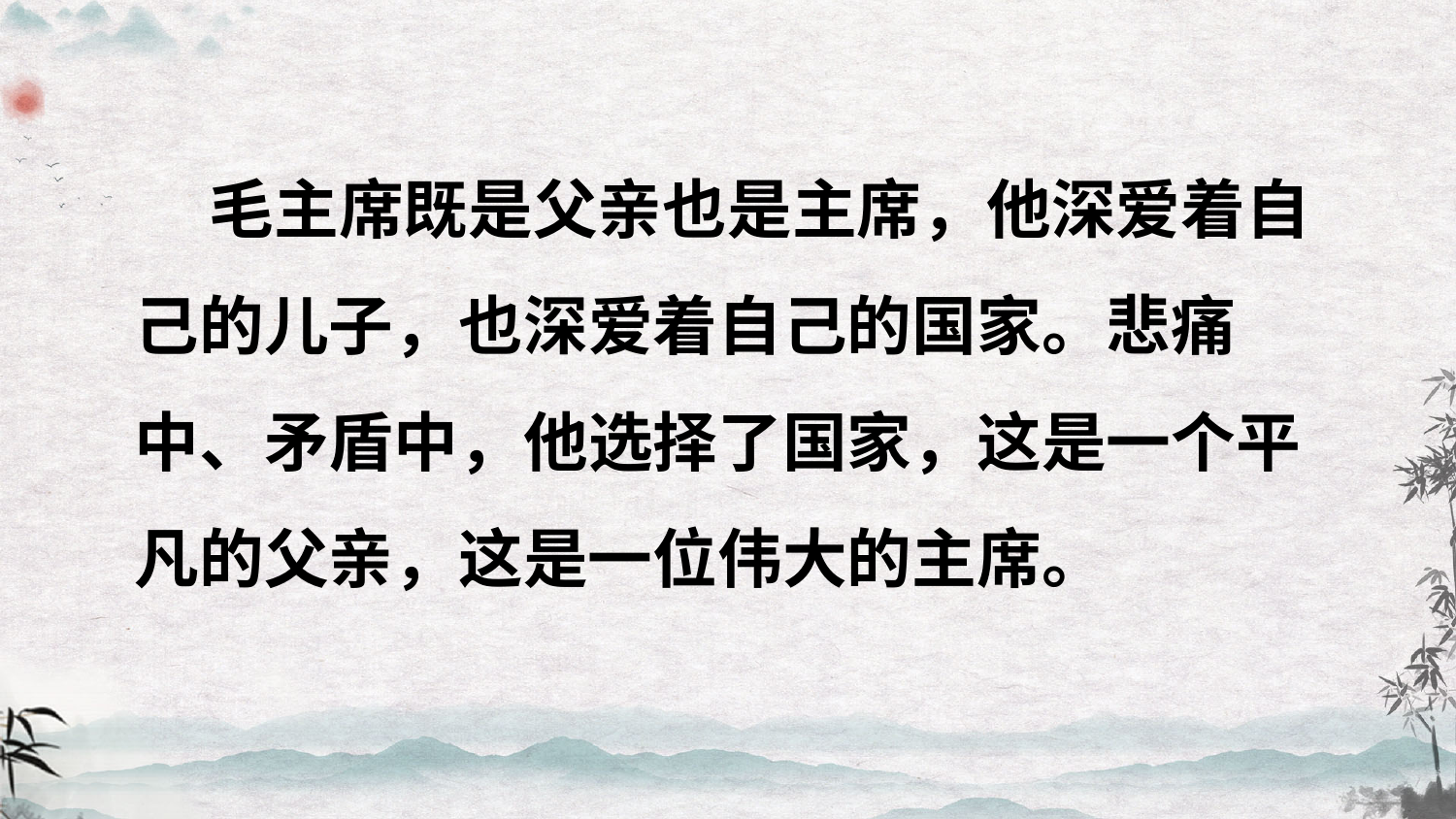

毛主席既是父亲也是主席，他深爱着自己的儿子，也深爱着自己的国家。悲痛中、矛盾中，他选择了国家，这是一个平凡的父亲，这是一位伟大的主席。